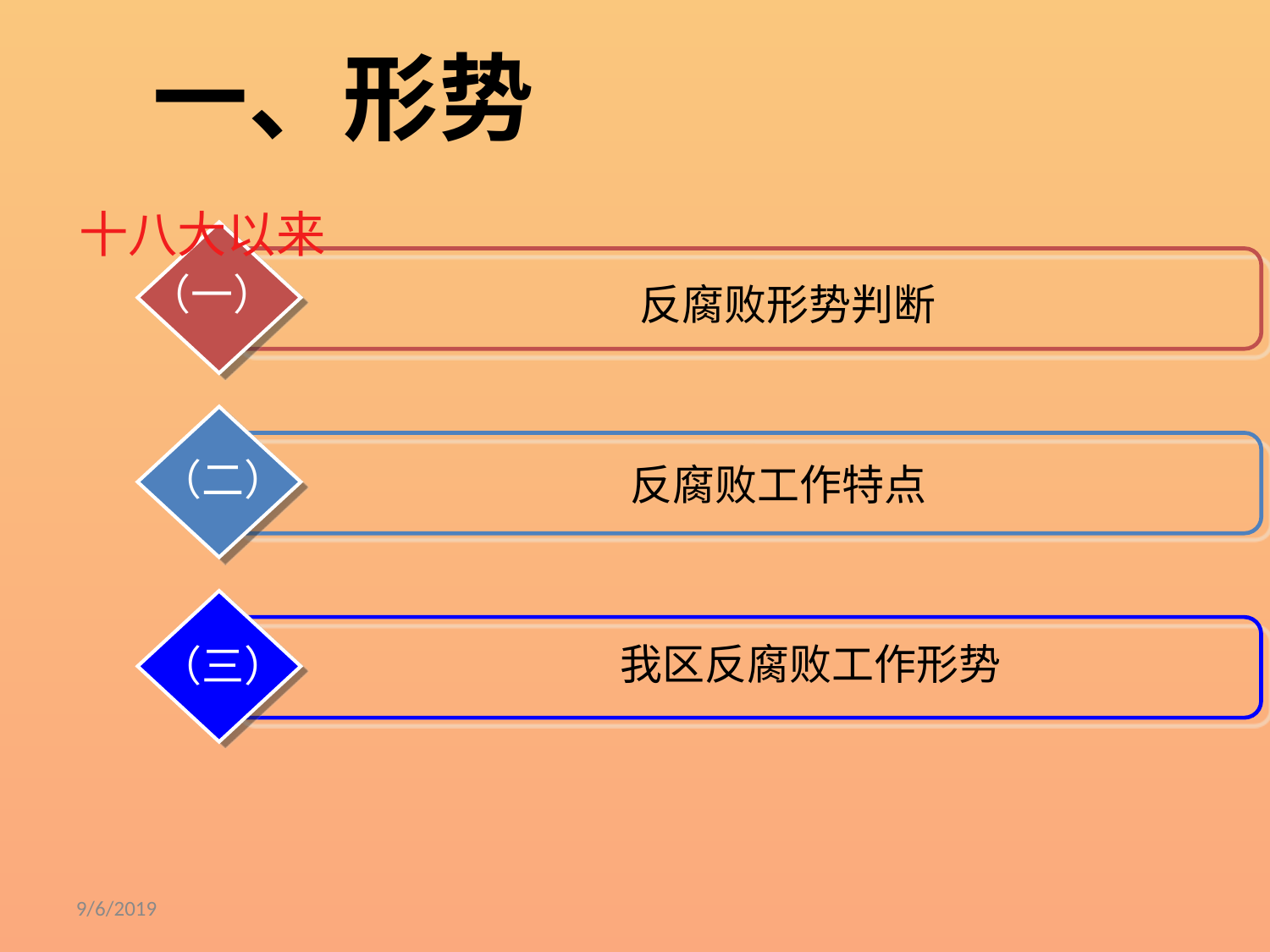

一、形势
# 十八大以来

（一）

（二）
          反腐败工作特点

            我区反腐败工作形势
（三）
反腐败形势判断
9/6/2019